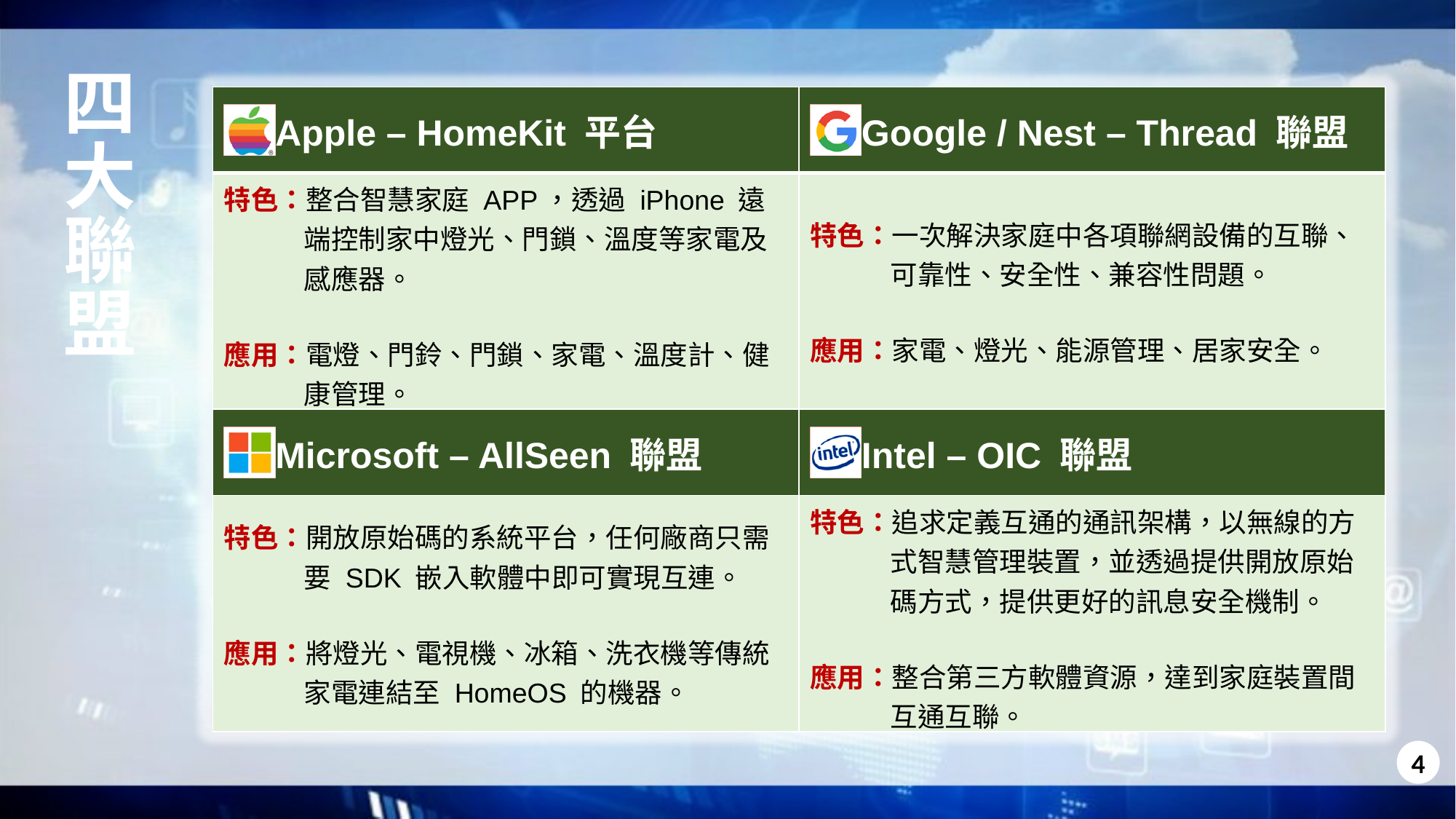

# 四大聯盟
| Apple – HomeKit 平台 | Google / Nest – Thread 聯盟 |
| --- | --- |
| 特色：整合智慧家庭 APP，透過 iPhone 遠端控制家中燈光、門鎖、溫度等家電及感應器。 應用：電燈、門鈴、門鎖、家電、溫度計、健康管理。 | 特色：一次解決家庭中各項聯網設備的互聯、可靠性、安全性、兼容性問題。 應用：家電、燈光、能源管理、居家安全。 |
| Microsoft – AllSeen 聯盟 | Intel – OIC 聯盟 |
| 特色：開放原始碼的系統平台，任何廠商只需要 SDK 嵌入軟體中即可實現互連。 應用：將燈光、電視機、冰箱、洗衣機等傳統家電連結至 HomeOS 的機器。 | 特色：追求定義互通的通訊架構，以無線的方式智慧管理裝置，並透過提供開放原始碼方式，提供更好的訊息安全機制。 應用：整合第三方軟體資源，達到家庭裝置間互通互聯。 |

4